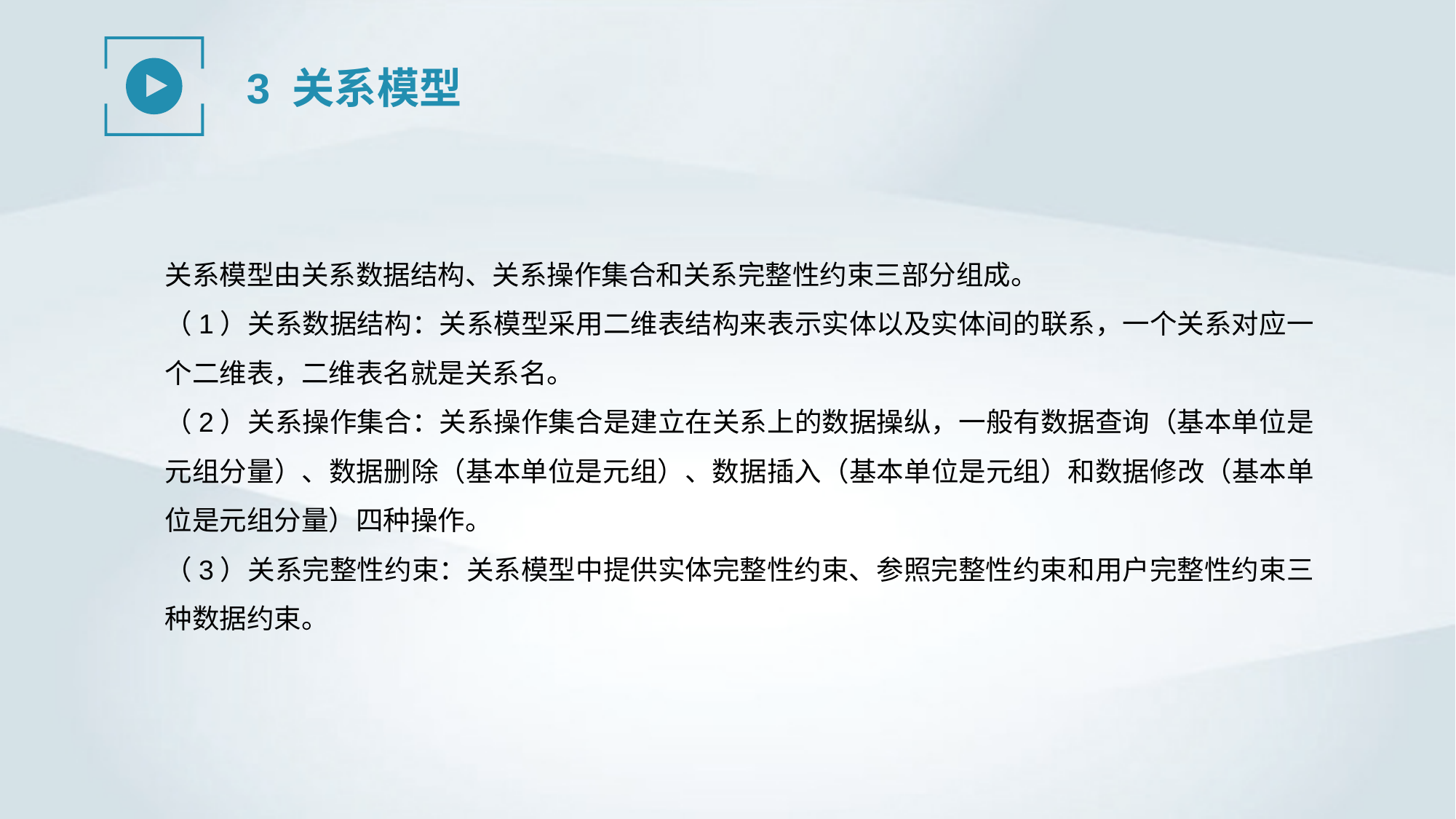

3 关系模型
关系模型由关系数据结构、关系操作集合和关系完整性约束三部分组成。
（1）关系数据结构：关系模型采用二维表结构来表示实体以及实体间的联系，一个关系对应一个二维表，二维表名就是关系名。
（2）关系操作集合：关系操作集合是建立在关系上的数据操纵，一般有数据查询（基本单位是元组分量）、数据删除（基本单位是元组）、数据插入（基本单位是元组）和数据修改（基本单位是元组分量）四种操作。
（3）关系完整性约束：关系模型中提供实体完整性约束、参照完整性约束和用户完整性约束三种数据约束。